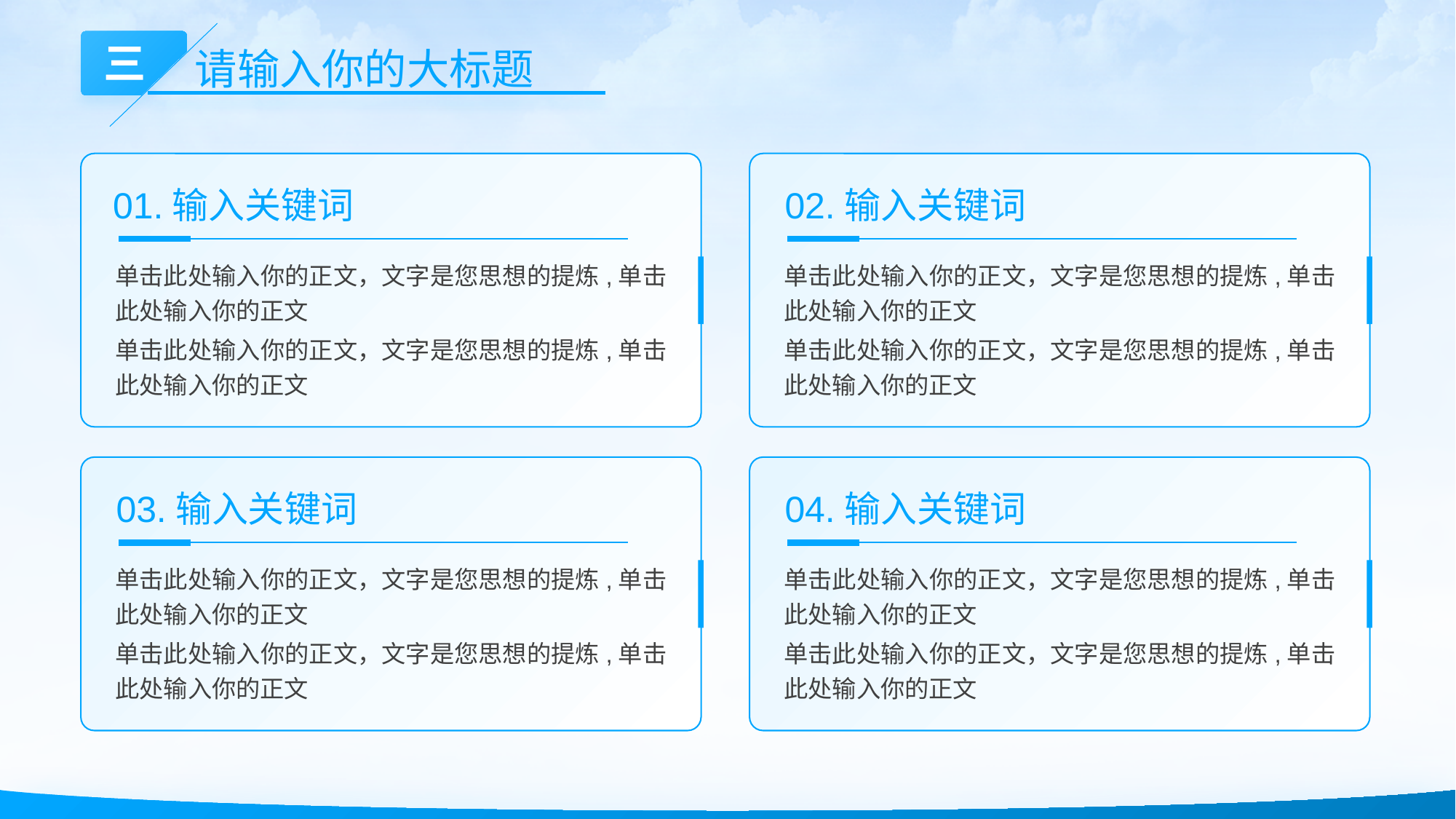

三
请输入你的大标题

01.输入关键词
单击此处输入你的正文，文字是您思想的提炼,单击此处输入你的正文
单击此处输入你的正文，文字是您思想的提炼,单击此处输入你的正文

02.输入关键词
单击此处输入你的正文，文字是您思想的提炼,单击此处输入你的正文
单击此处输入你的正文，文字是您思想的提炼,单击此处输入你的正文

03.输入关键词
单击此处输入你的正文，文字是您思想的提炼,单击此处输入你的正文
单击此处输入你的正文，文字是您思想的提炼,单击此处输入你的正文

04.输入关键词
单击此处输入你的正文，文字是您思想的提炼,单击此处输入你的正文
单击此处输入你的正文，文字是您思想的提炼,单击此处输入你的正文